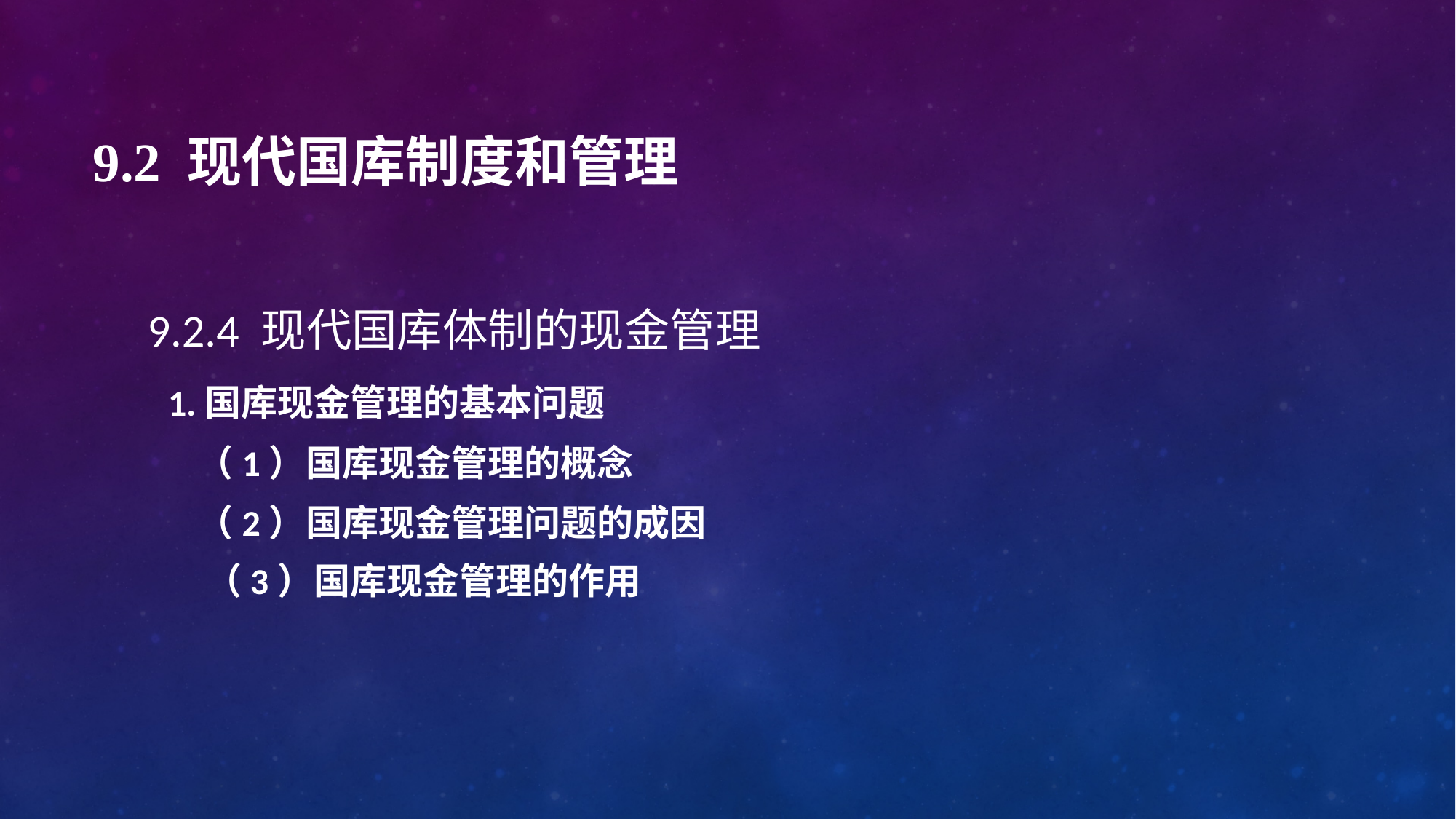

# 9.2 现代国库制度和管理
9.2.4 现代国库体制的现金管理
  1.国库现金管理的基本问题
     （1）国库现金管理的概念
     （2）国库现金管理问题的成因
      （3）国库现金管理的作用